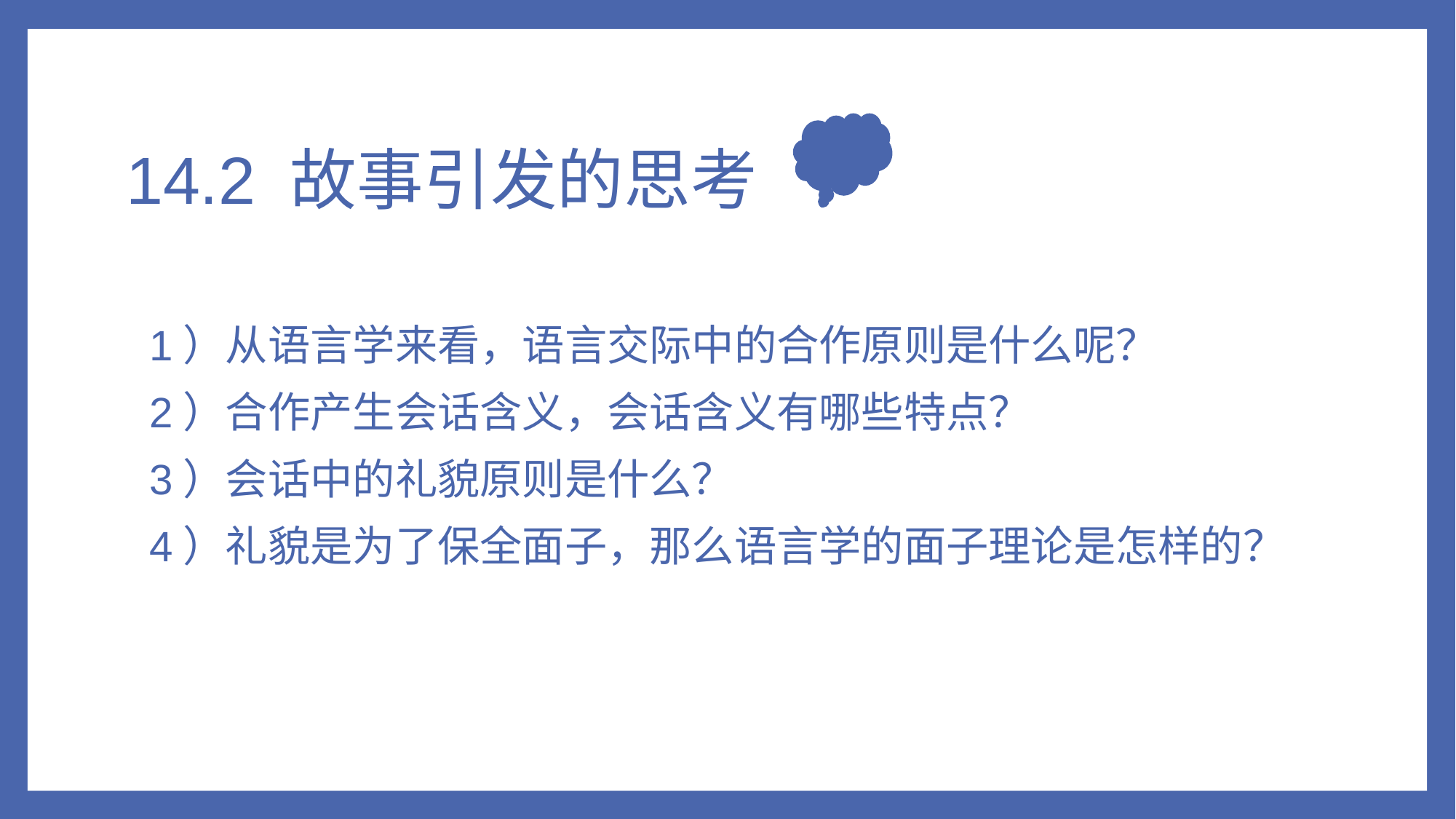

# 14.2 故事引发的思考

1）从语言学来看，语言交际中的合作原则是什么呢？
2）合作产生会话含义，会话含义有哪些特点？
3）会话中的礼貌原则是什么？
4）礼貌是为了保全面子，那么语言学的面子理论是怎样的？